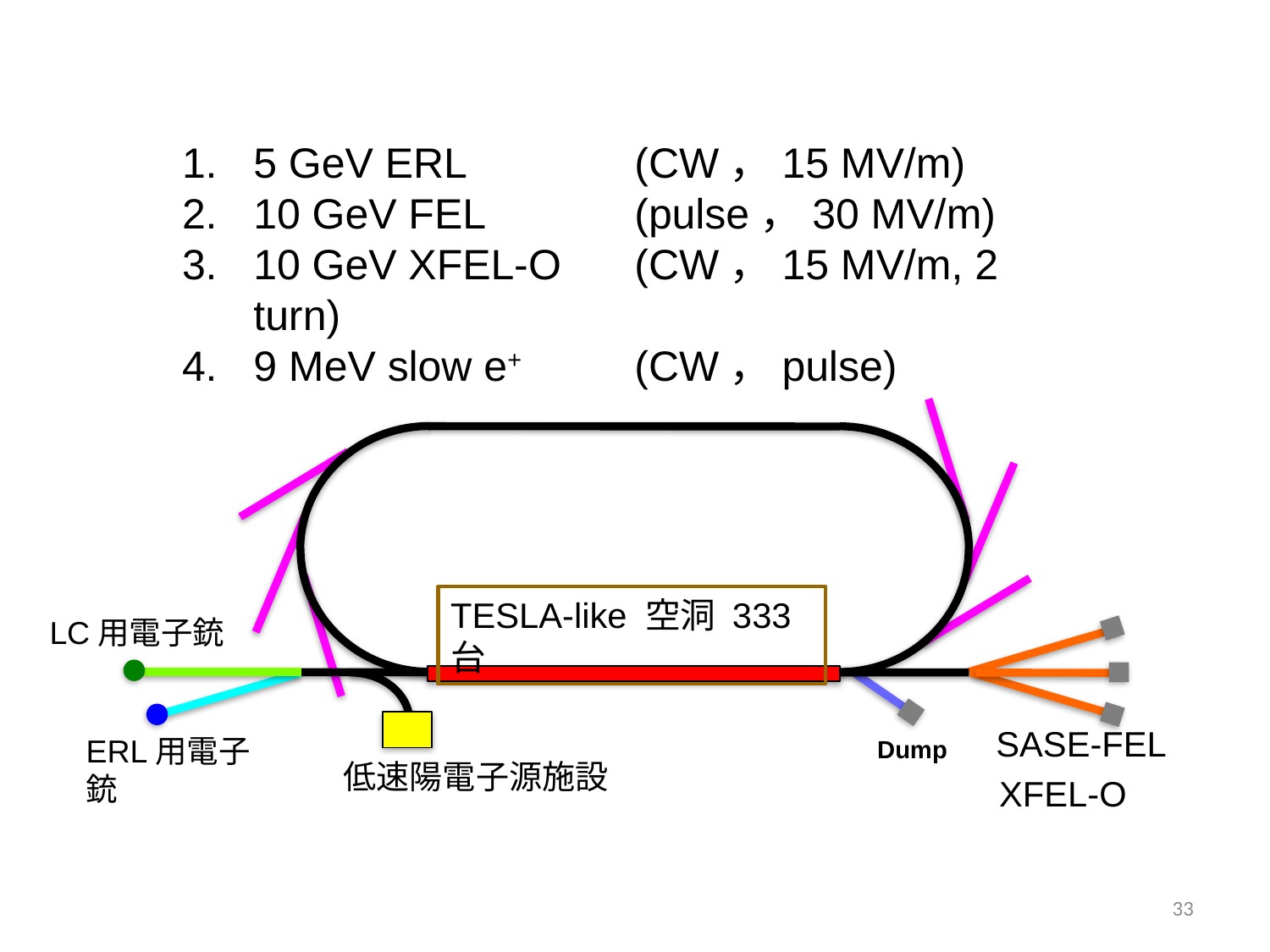

5 GeV ERL		(CW，15 MV/m)
10 GeV FEL		(pulse，30 MV/m)
10 GeV XFEL-O	(CW，15 MV/m, 2 turn)
9 MeV slow e+	(CW，pulse)

TESLA-like 空洞 333台
LC用電子銃

SASE-FEL

ERL用電子銃
Dump
# 低速陽電子源施設
XFEL-O
33